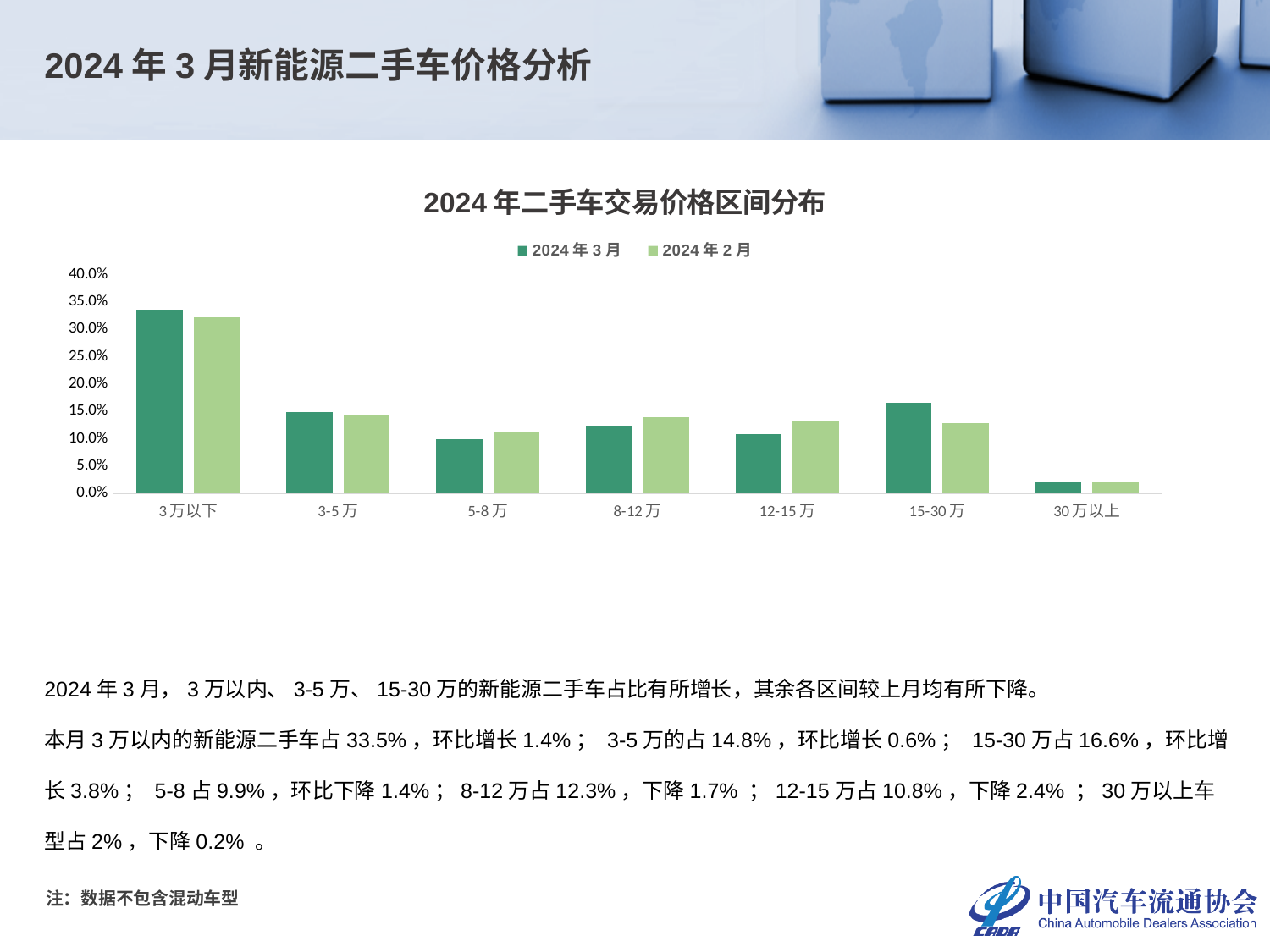

2024年3月新能源二手车价格分析

### Chart: 2024年二手车交易价格区间分布

| Category | 2024年3月 | 2024年2月 |
|---|---|---|
| 3万以下 | 0.3354195011337868 | 0.3218974486004459 |
| 3-5万 | 0.14829931972789115 | 0.14255635372801587 |
| 5-8万 | 0.09850340136054422 | 0.11221203864255636 |
| 8-12万 | 0.12308390022675737 | 0.13983155808768888 |
| 12-15万 | 0.10820861678004536 | 0.13264800594500867 |
| 15-30万 | 0.16634920634920636 | 0.1285608124845182 |
| 30万以上 | 0.020136054421768707 | 0.022293782511766162 |
2024年3月，3万以内、3-5万、15-30万的新能源二手车占比有所增长，其余各区间较上月均有所下降。
本月3万以内的新能源二手车占33.5%，环比增长1.4%； 3-5万的占14.8%，环比增长0.6%； 15-30万占16.6%，环比增长3.8%； 5-8占9.9%，环比下降1.4%；8-12万占12.3%，下降1.7% ；12-15万占10.8%，下降2.4% ；30万以上车型占2%，下降0.2% 。
注：数据不包含混动车型